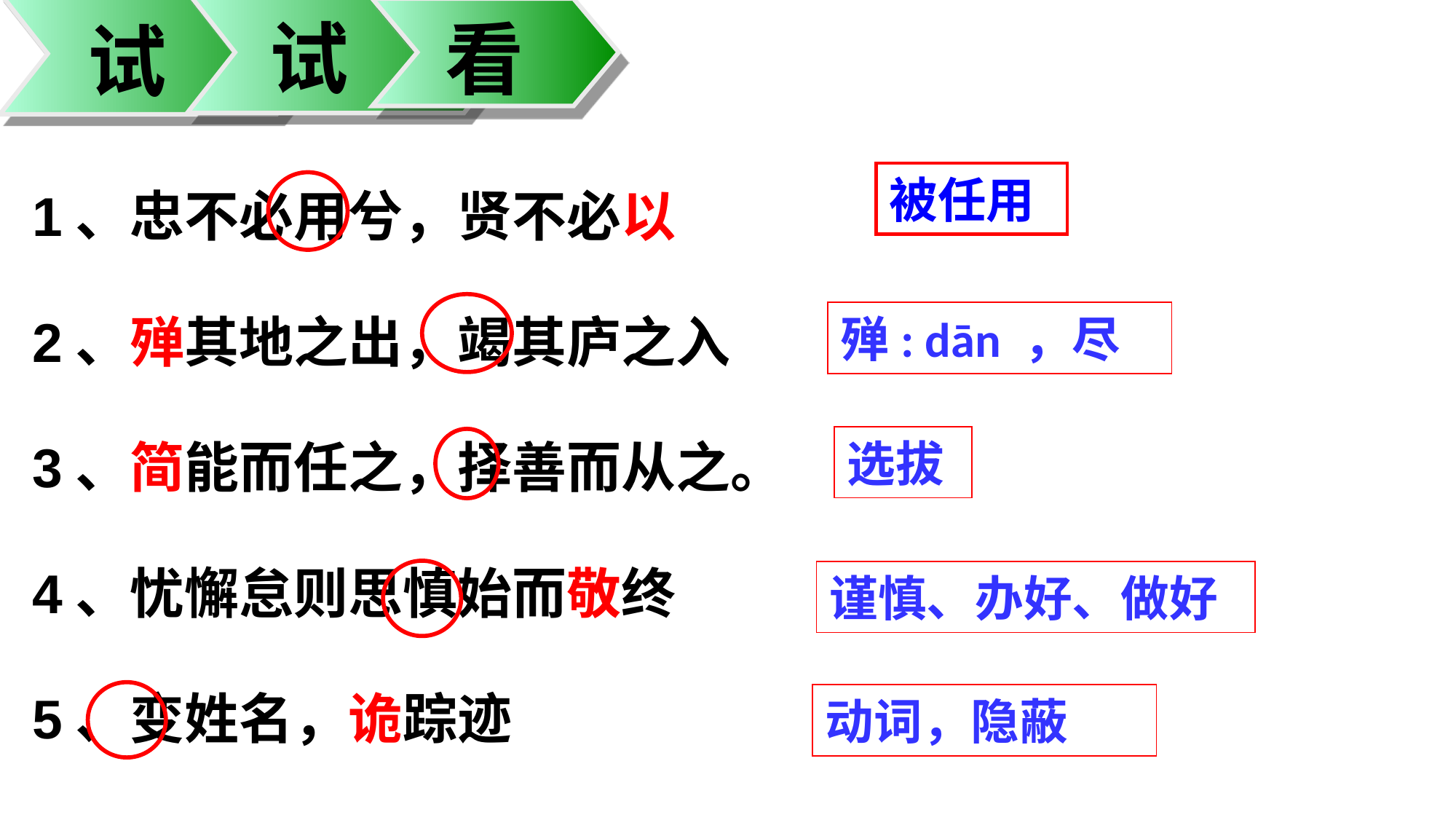

试
看
试
1、忠不必用兮，贤不必以
2、殚其地之出，竭其庐之入
3、简能而任之，择善而从之。
4、忧懈怠则思慎始而敬终
5、变姓名，诡踪迹
被任用

殚: dān ，尽
选拔

谨慎、办好、做好

动词，隐蔽